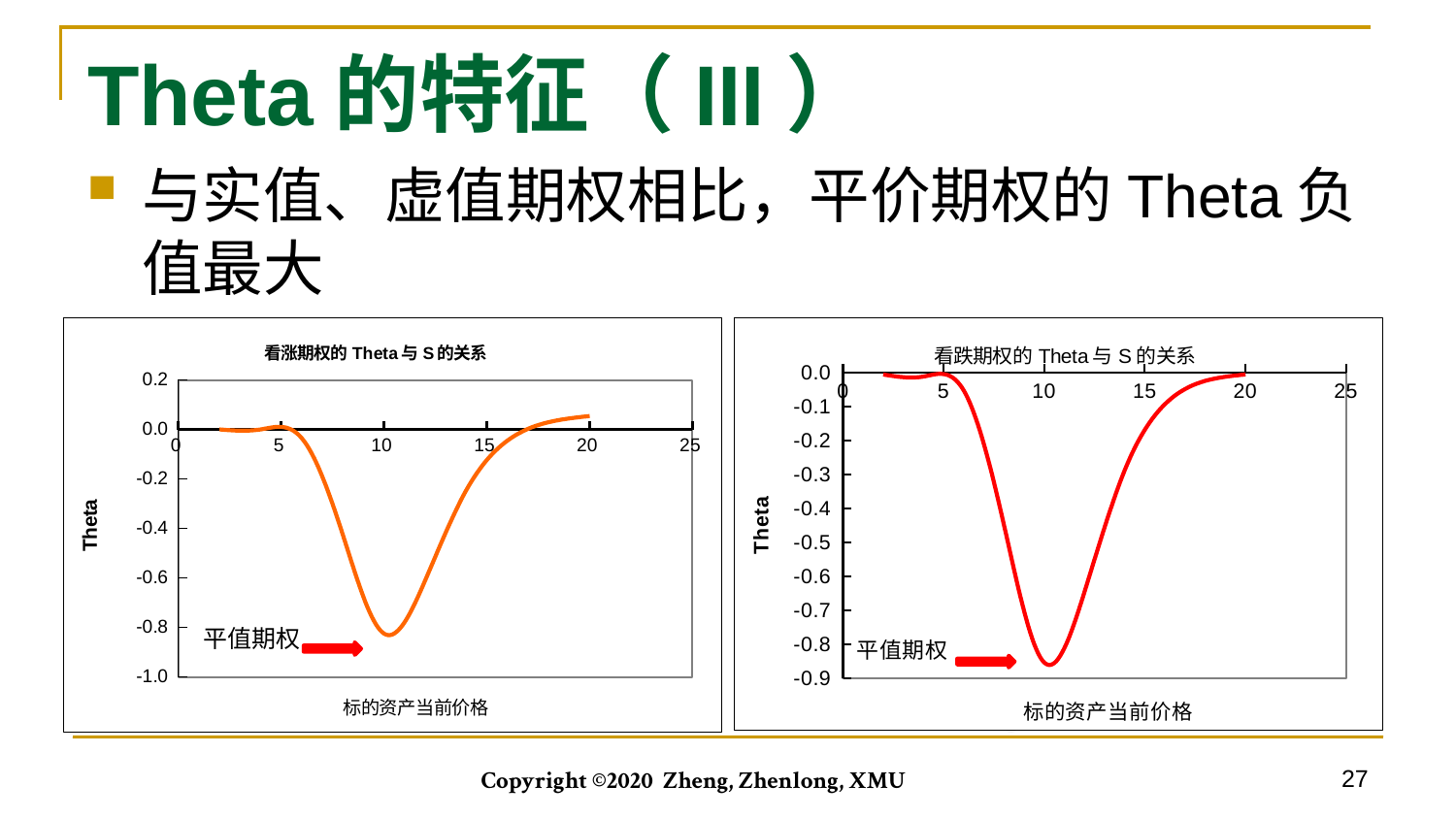

# Theta的特征（III）
与实值、虚值期权相比，平价期权的Theta负值最大

### Chart: 看涨期权的Theta与S的关系

| Category |  |
|---|---|

### Chart: 看跌期权的Theta与S的关系

| Category |  |
|---|---|
平值期权

27
Copyright ©2020  Zheng, Zhenlong, XMU